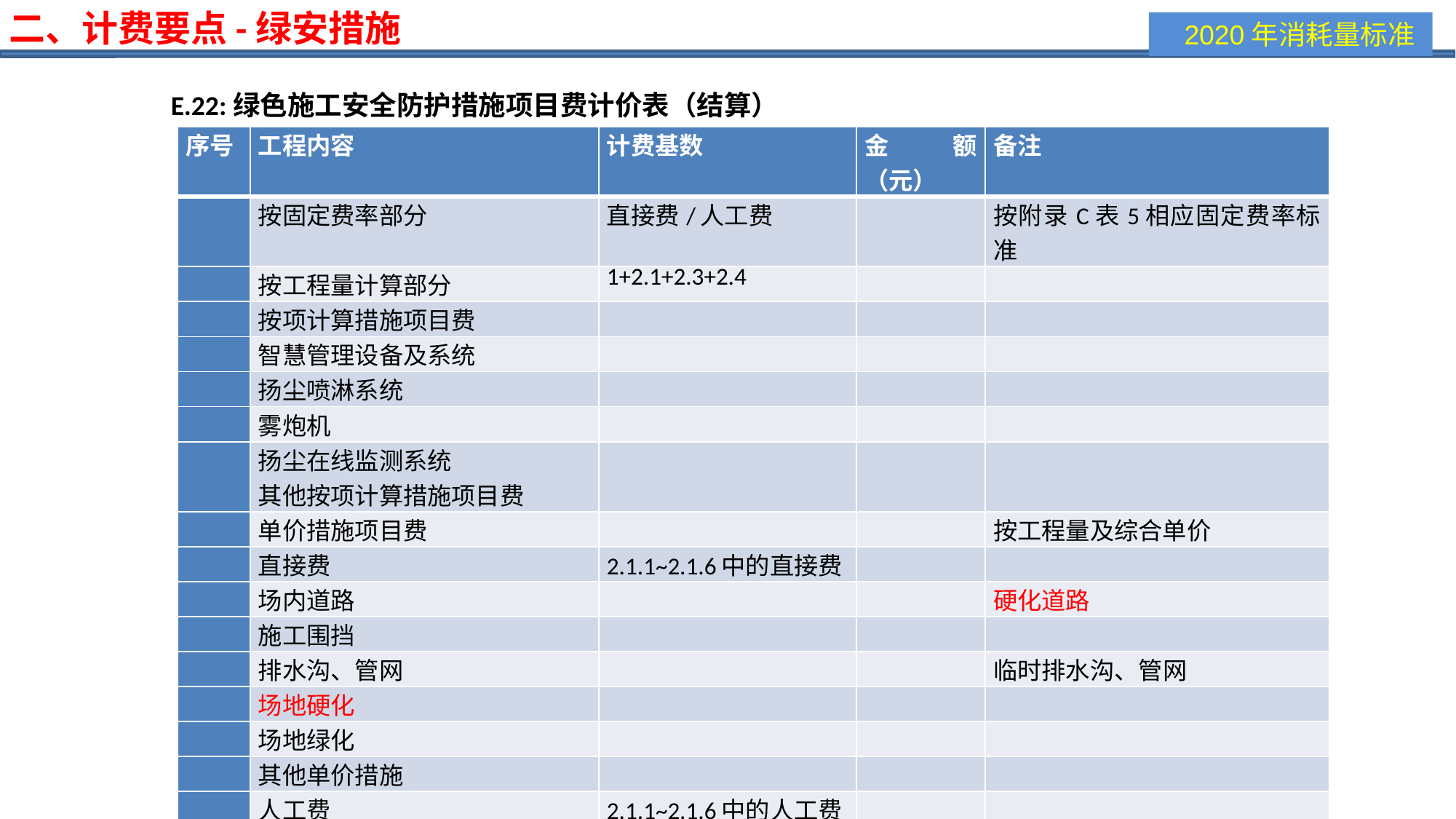

二、计费要点-绿安措施
E.22:绿色施工安全防护措施项目费计价表（结算）
| 序号 | 工程内容 | 计费基数 | 金额（元） | 备注 |
| --- | --- | --- | --- | --- |
|  | 按固定费率部分 | 直接费/人工费 |  | 按附录C表5相应固定费率标准 |
|  | 按工程量计算部分 | 1+2.1+2.3+2.4 |  |  |
|  | 按项计算措施项目费 |  |  |  |
|  | 智慧管理设备及系统 |  |  |  |
|  | 扬尘喷淋系统 |  |  |  |
|  | 雾炮机 |  |  |  |
|  | 扬尘在线监测系统 其他按项计算措施项目费 |  |  |  |
|  | 单价措施项目费 |  |  | 按工程量及综合单价 |
|  | 直接费 | 2.1.1~2.1.6中的直接费 |  |  |
|  | 场内道路 |  |  | 硬化道路 |
|  | 施工围挡 |  |  |  |
|  | 排水沟、管网 |  |  | 临时排水沟、管网 |
|  | 场地硬化 |  |  |  |
|  | 场地绿化 |  |  |  |
|  | 其他单价措施 |  |  |  |
|  | 人工费 | 2.1.1~2.1.6中的人工费 |  |  |
|  | 管理费 |  |  |  |
|  | 利润 |  |  |  |
|  | 绿色施工安全防护措施费总计 | 一+1+2.1+2.3+2.4 |  |  |
|  |  |  |  |  |